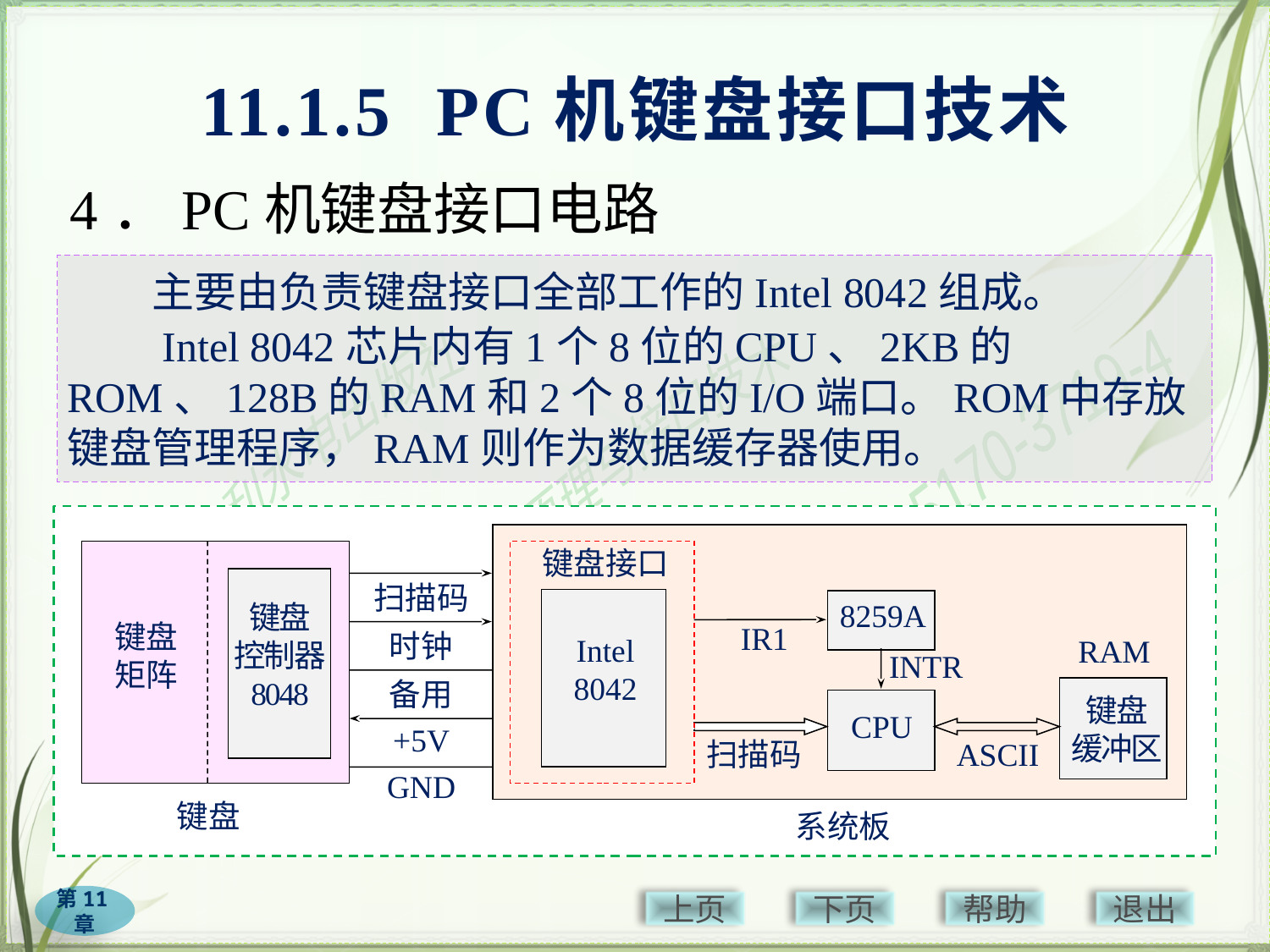

# 11.1.5  PC机键盘接口技术
4．PC机键盘接口电路
　　主要由负责键盘接口全部工作的Intel 8042组成。
　　Intel 8042芯片内有1个8位的CPU、2KB的ROM、128B的RAM和2个8位的I/O端口。ROM中存放键盘管理程序，RAM则作为数据缓存器使用。

键盘接口

扫描码

8259A

键盘
控制器
8048

键盘
矩阵

IR1

时钟

Intel
8042

RAM

INTR

备用

键盘
缓冲区

CPU

+5V

扫描码

ASCII

GND

键盘
系统板